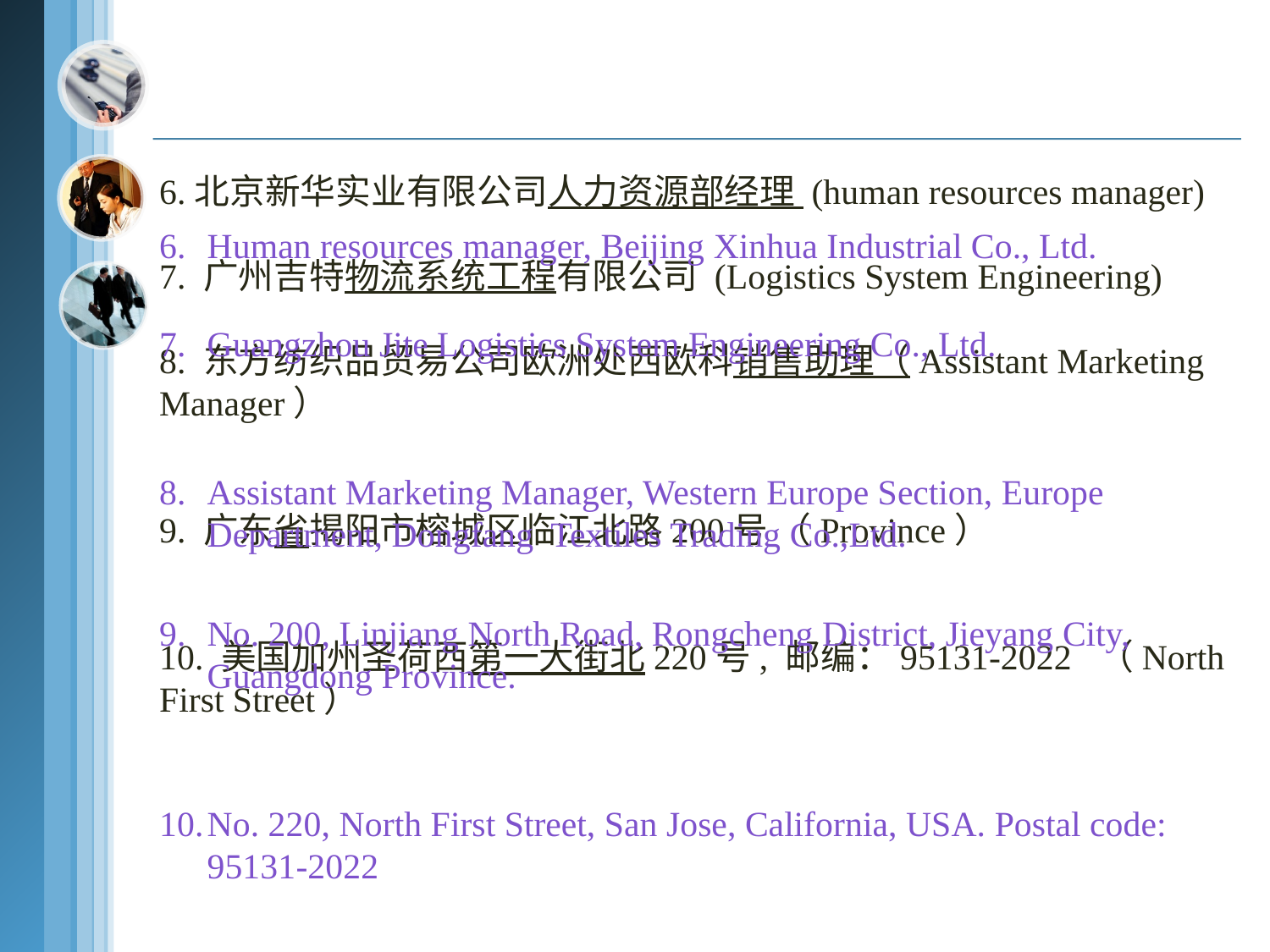

#
6.北京新华实业有限公司人力资源部经理 (human resources manager)

7. 广州吉特物流系统工程有限公司 (Logistics System Engineering)

8. 东方纺织品贸易公司欧洲处西欧科销售助理（Assistant Marketing Manager）

9. 广东省揭阳市榕城区临江北路200号 （Province）

10. 美国加州圣荷西第一大街北220号, 邮编：95131-2022  （North First Street）
6.	Human resources manager, Beijing Xinhua Industrial Co., Ltd.

7.	Guangzhou Jite Logistics System Engineering Co., Ltd.

8.	Assistant Marketing Manager, Western Europe Section, Europe Department, Dongfang  Textiles Trading Co.,Ltd.

9.	No. 200, Linjiang North Road, Rongcheng District, Jieyang City, Guangdong Province.

10.	No. 220, North First Street, San Jose, California, USA. Postal code: 95131-2022